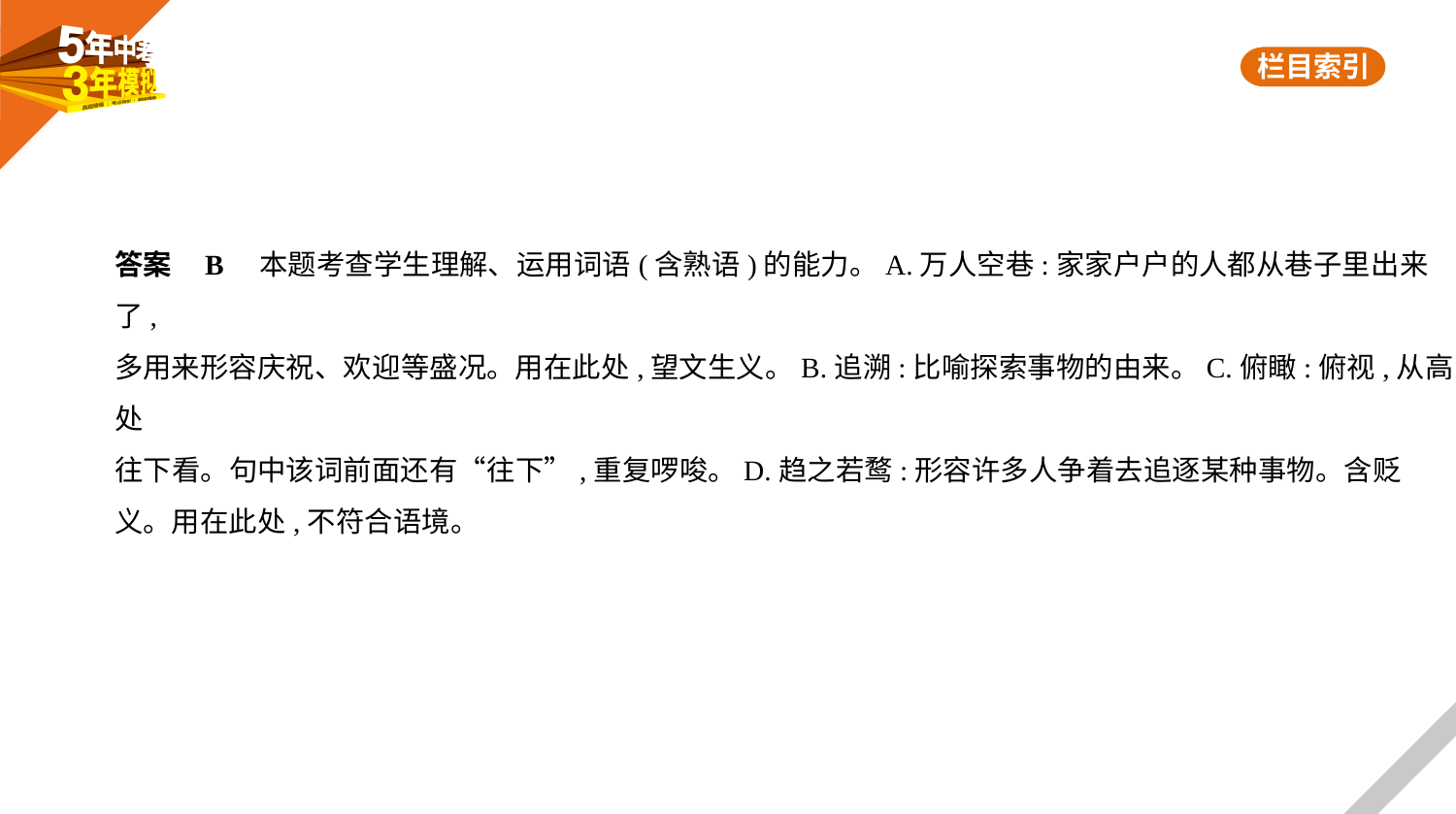

答案    B　本题考查学生理解、运用词语(含熟语)的能力。A.万人空巷:家家户户的人都从巷子里出来了,
多用来形容庆祝、欢迎等盛况。用在此处,望文生义。B.追溯:比喻探索事物的由来。C.俯瞰:俯视,从高处
往下看。句中该词前面还有“往下”,重复啰唆。D.趋之若鹜:形容许多人争着去追逐某种事物。含贬
义。用在此处,不符合语境。